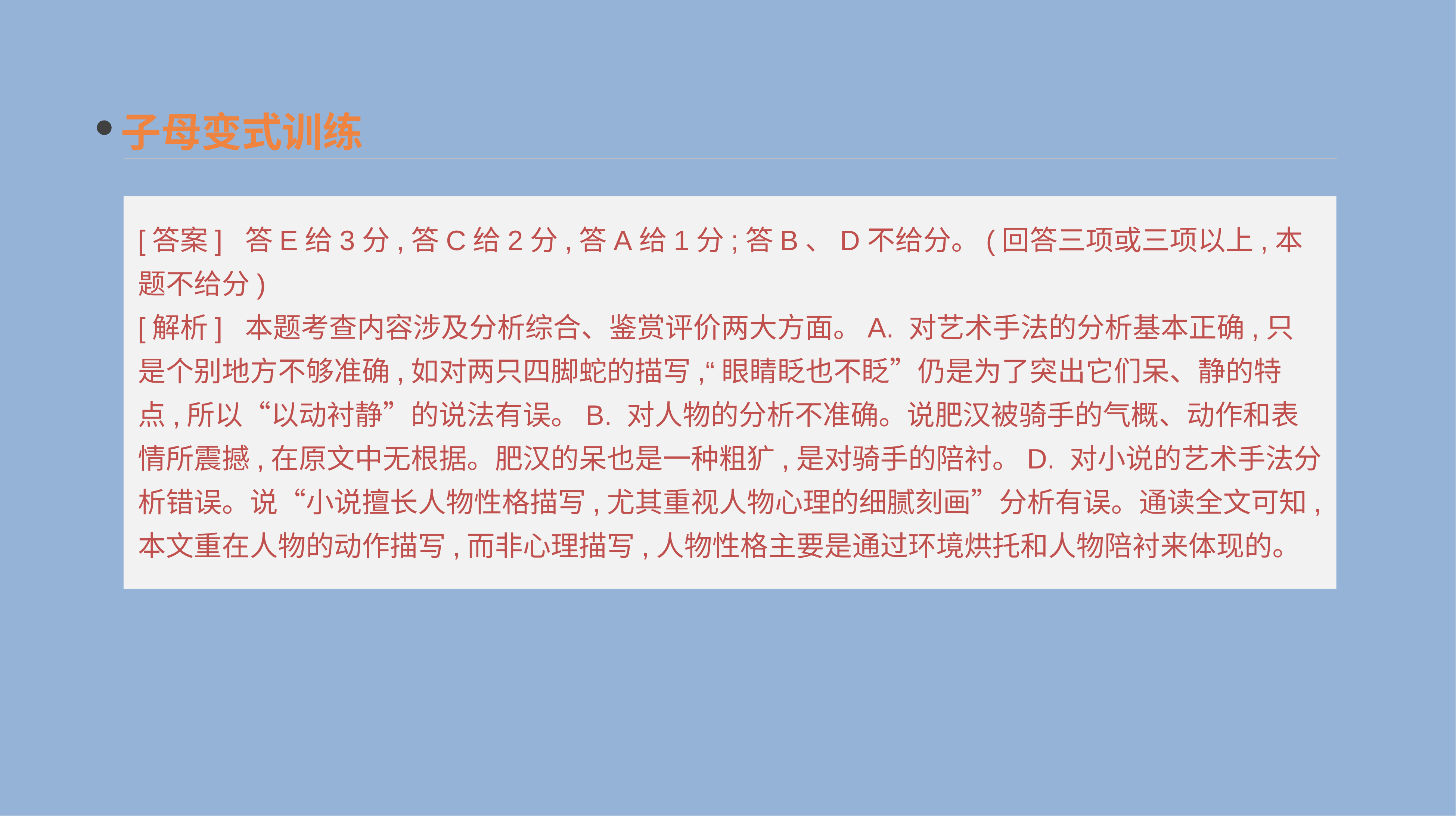

子母变式训练

[答案]  答E给3分,答C给2分,答A给1分;答B、D不给分。(回答三项或三项以上,本题不给分)
[解析]  本题考查内容涉及分析综合、鉴赏评价两大方面。A. 对艺术手法的分析基本正确,只是个别地方不够准确,如对两只四脚蛇的描写,“眼睛眨也不眨”仍是为了突出它们呆、静的特点,所以“以动衬静”的说法有误。B. 对人物的分析不准确。说肥汉被骑手的气概、动作和表情所震撼,在原文中无根据。肥汉的呆也是一种粗犷,是对骑手的陪衬。D. 对小说的艺术手法分析错误。说“小说擅长人物性格描写,尤其重视人物心理的细腻刻画”分析有误。通读全文可知,本文重在人物的动作描写,而非心理描写,人物性格主要是通过环境烘托和人物陪衬来体现的。